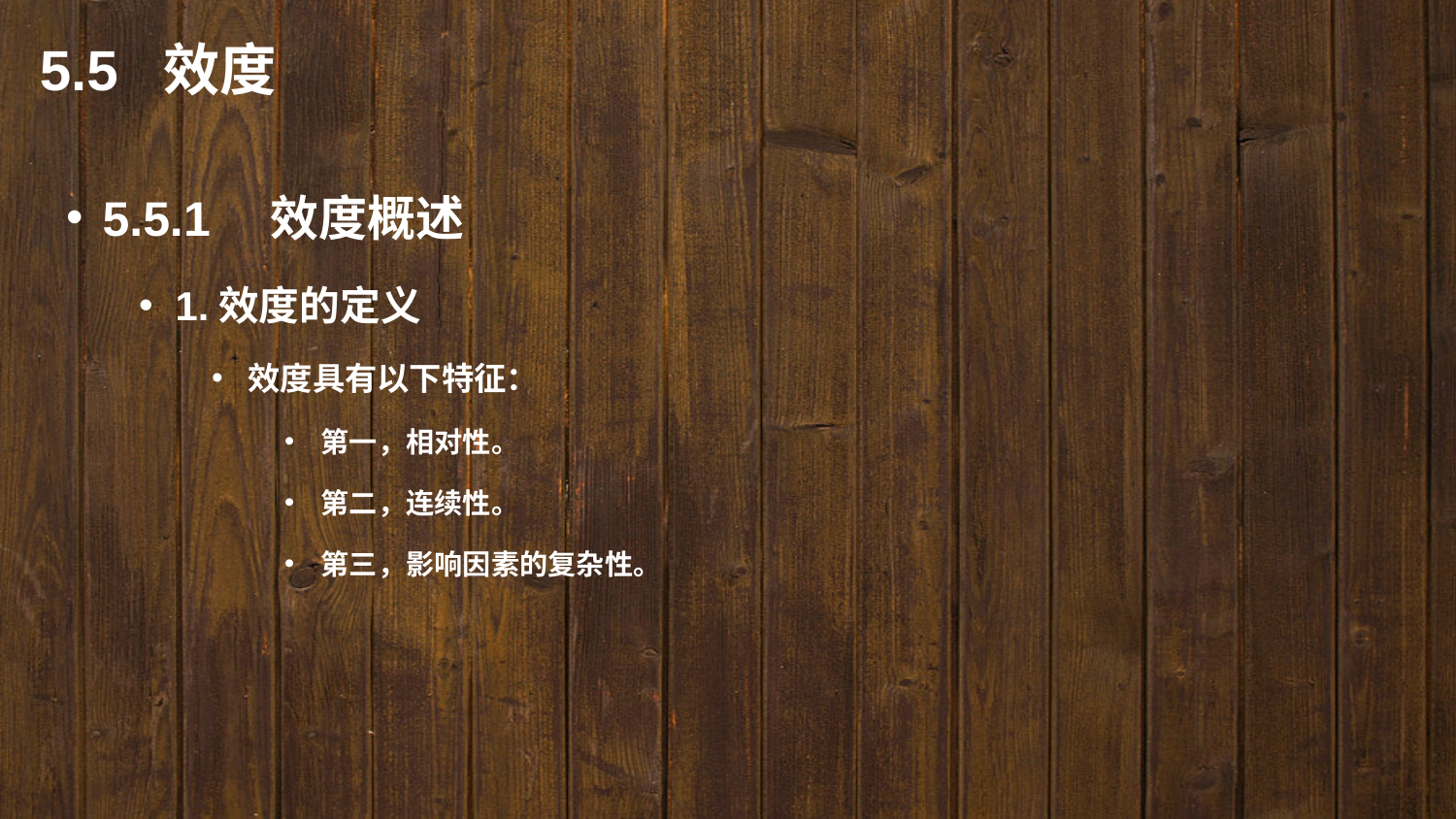

5.5  效度
5.5.1　效度概述
1.效度的定义
效度具有以下特征：
第一，相对性。
第二，连续性。
第三，影响因素的复杂性。